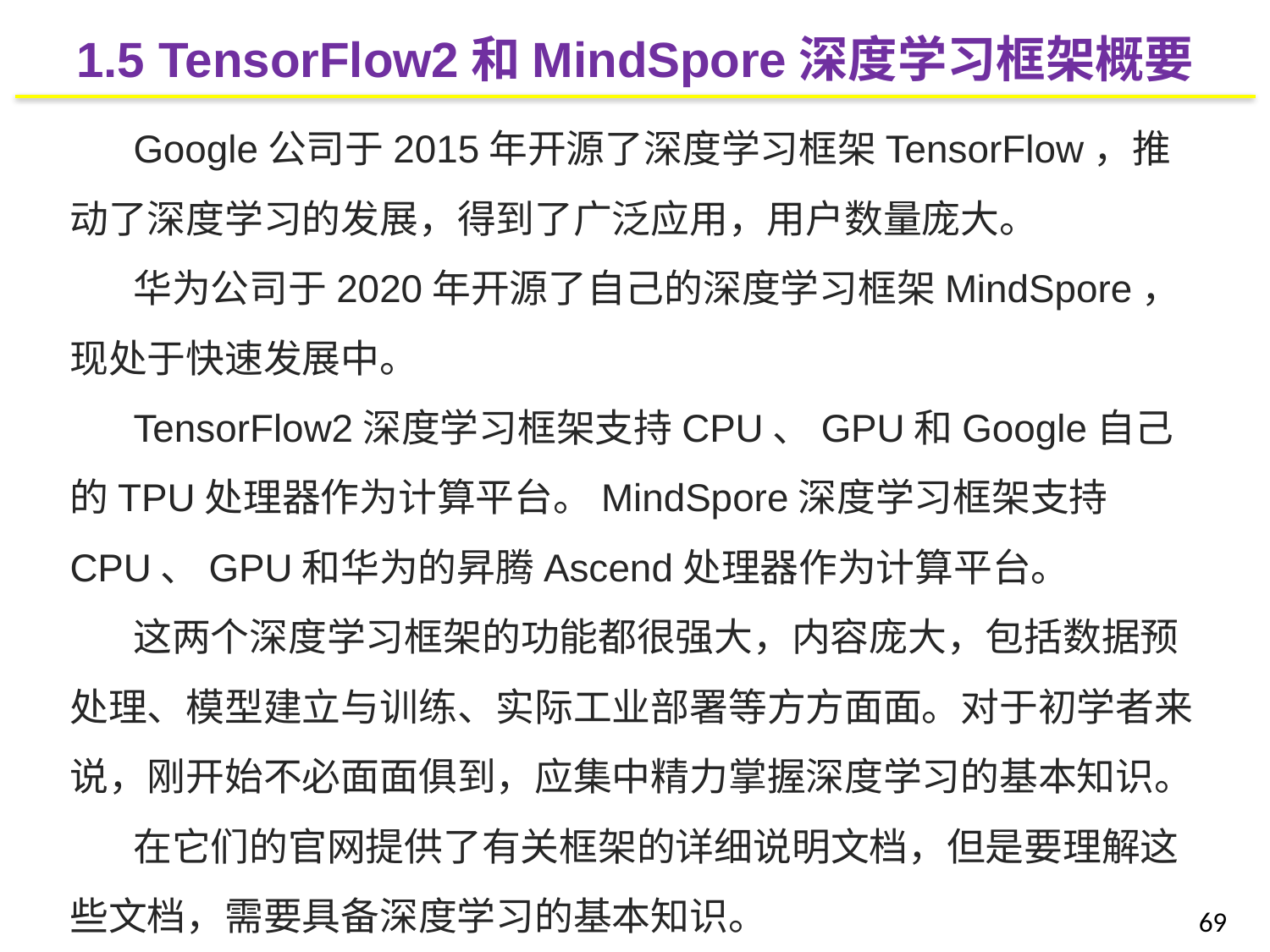

1.5 TensorFlow2和MindSpore深度学习框架概要
Google公司于2015年开源了深度学习框架TensorFlow，推动了深度学习的发展，得到了广泛应用，用户数量庞大。
华为公司于2020年开源了自己的深度学习框架MindSpore，现处于快速发展中。
TensorFlow2深度学习框架支持CPU、GPU和Google自己的TPU处理器作为计算平台。MindSpore深度学习框架支持CPU、GPU和华为的昇腾Ascend处理器作为计算平台。
这两个深度学习框架的功能都很强大，内容庞大，包括数据预处理、模型建立与训练、实际工业部署等方方面面。对于初学者来说，刚开始不必面面俱到，应集中精力掌握深度学习的基本知识。
在它们的官网提供了有关框架的详细说明文档，但是要理解这些文档，需要具备深度学习的基本知识。
69